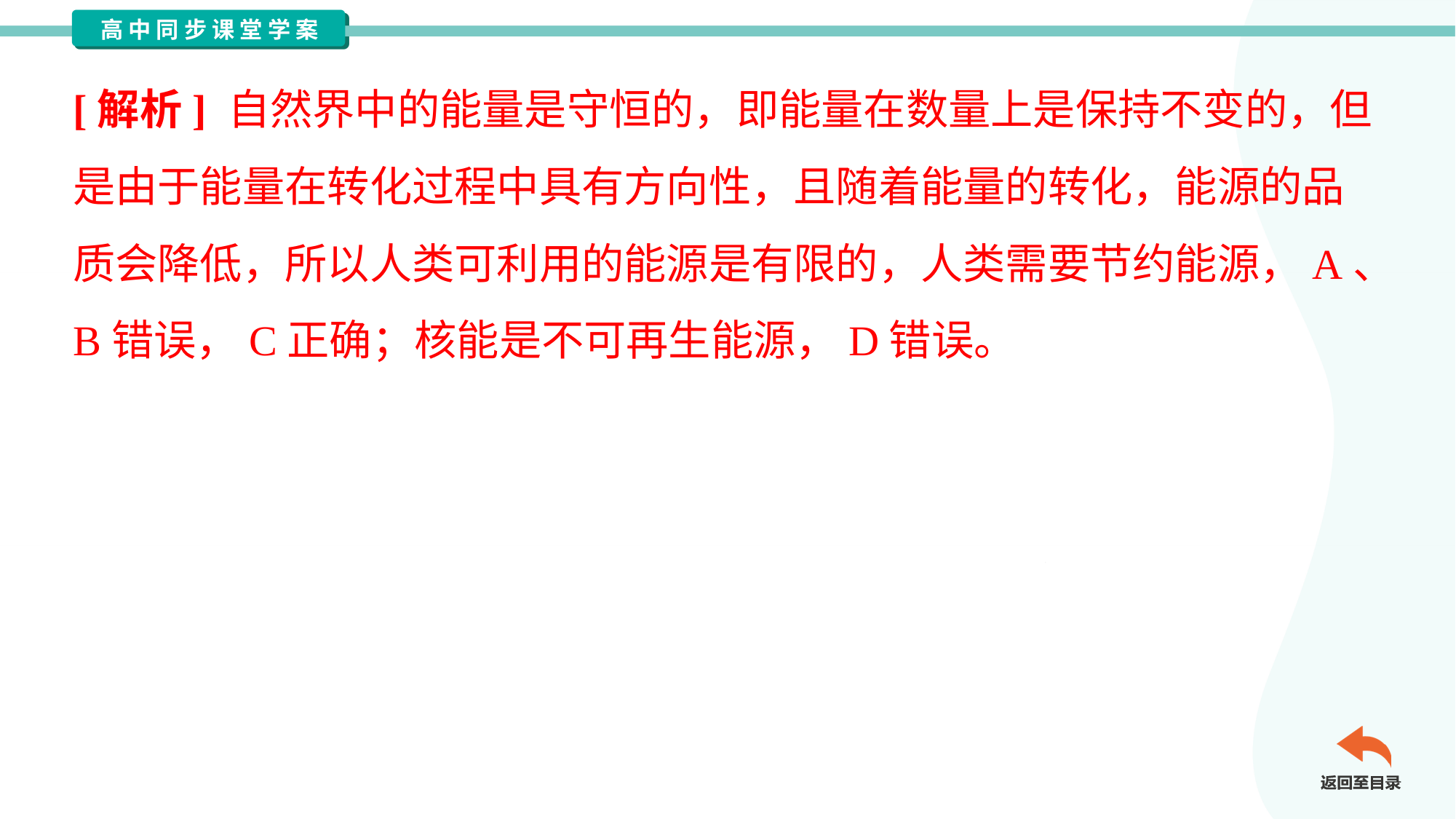

[解析] 自然界中的能量是守恒的，即能量在数量上是保持不变的，但
是由于能量在转化过程中具有方向性，且随着能量的转化，能源的品
质会降低，所以人类可利用的能源是有限的，人类需要节约能源，A、
B错误，C正确；核能是不可再生能源，D错误。